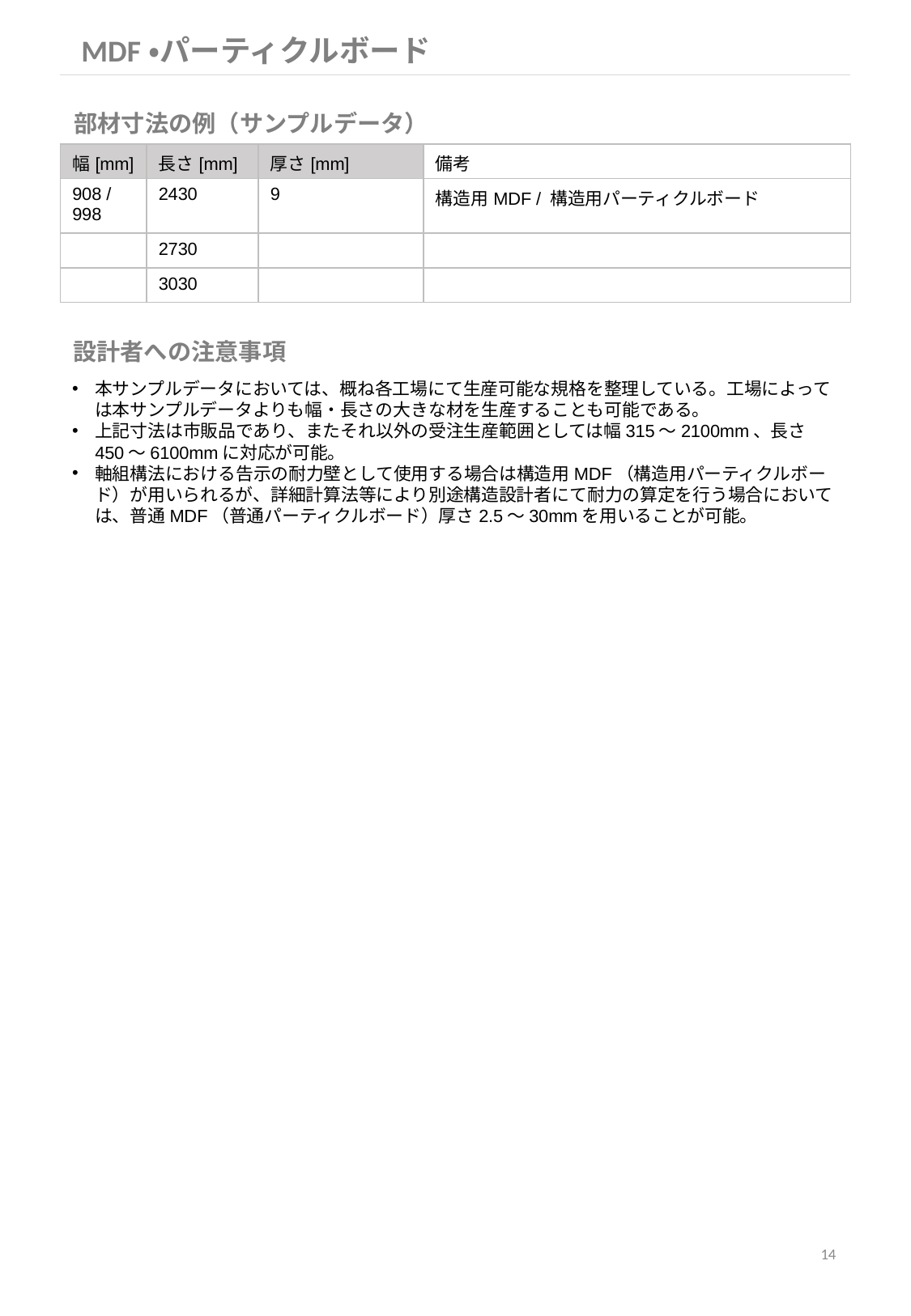

MDF・パーティクルボード
部材寸法の例（サンプルデータ）
| 幅[mm] | 長さ[mm] | 厚さ[mm] | 備考 |
| --- | --- | --- | --- |
| 908 / 998 | 2430 | 9 | 構造用MDF / 構造用パーティクルボード |
|  | 2730 |  |  |
|  | 3030 |  |  |
設計者への注意事項
本サンプルデータにおいては、概ね各工場にて生産可能な規格を整理している。工場によっては本サンプルデータよりも幅・長さの大きな材を生産することも可能である。
上記寸法は市販品であり、またそれ以外の受注生産範囲としては幅315～2100mm、長さ450～6100mmに対応が可能。
軸組構法における告示の耐力壁として使用する場合は構造用MDF（構造用パーティクルボード）が用いられるが、詳細計算法等により別途構造設計者にて耐力の算定を行う場合においては、普通MDF（普通パーティクルボード）厚さ2.5～30mmを用いることが可能。
14